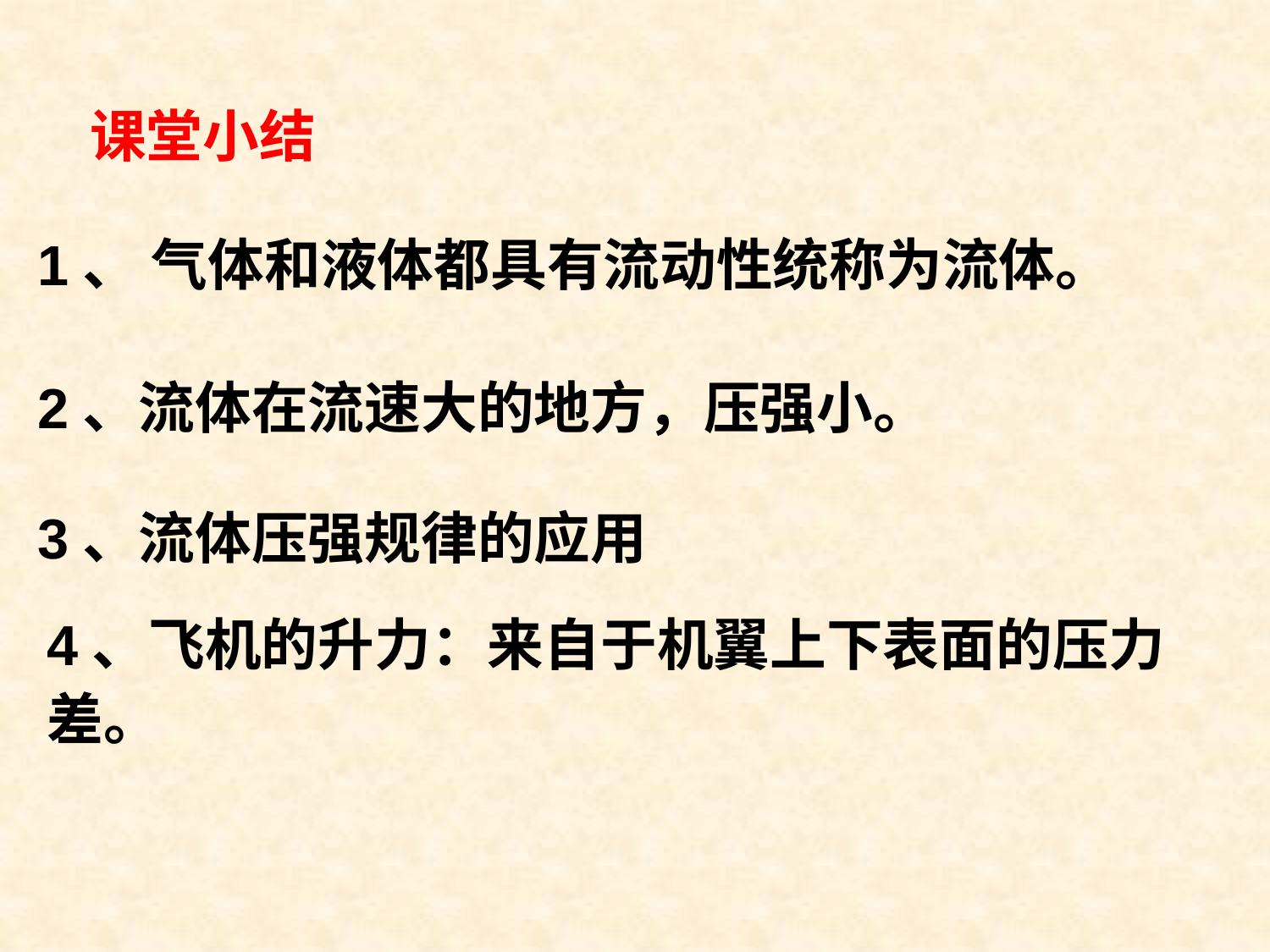

课堂小结
1、 气体和液体都具有流动性统称为流体。
2、流体在流速大的地方，压强小。
3、流体压强规律的应用

4、飞机的升力：来自于机翼上下表面的压力差。